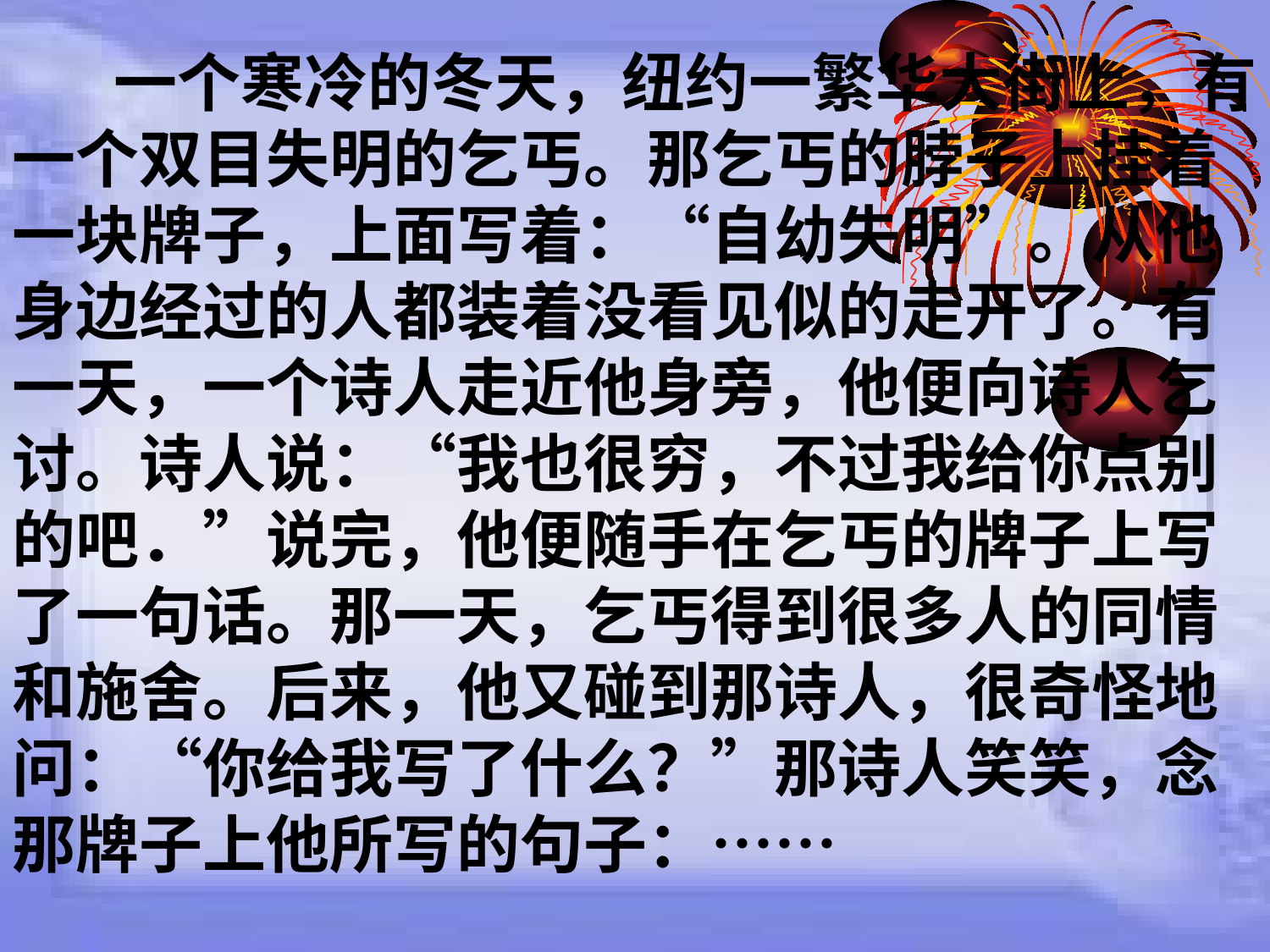

一个寒冷的冬天，纽约一繁华大街上，有一个双目失明的乞丐。那乞丐的脖子上挂着一块牌子，上面写着：“自幼失明”。从他身边经过的人都装着没看见似的走开了。有一天，一个诗人走近他身旁，他便向诗人乞讨。诗人说：“我也很穷，不过我给你点别的吧．”说完，他便随手在乞丐的牌子上写了一句话。那一天，乞丐得到很多人的同情和施舍。后来，他又碰到那诗人，很奇怪地问：“你给我写了什么？”那诗人笑笑，念那牌子上他所写的句子：……